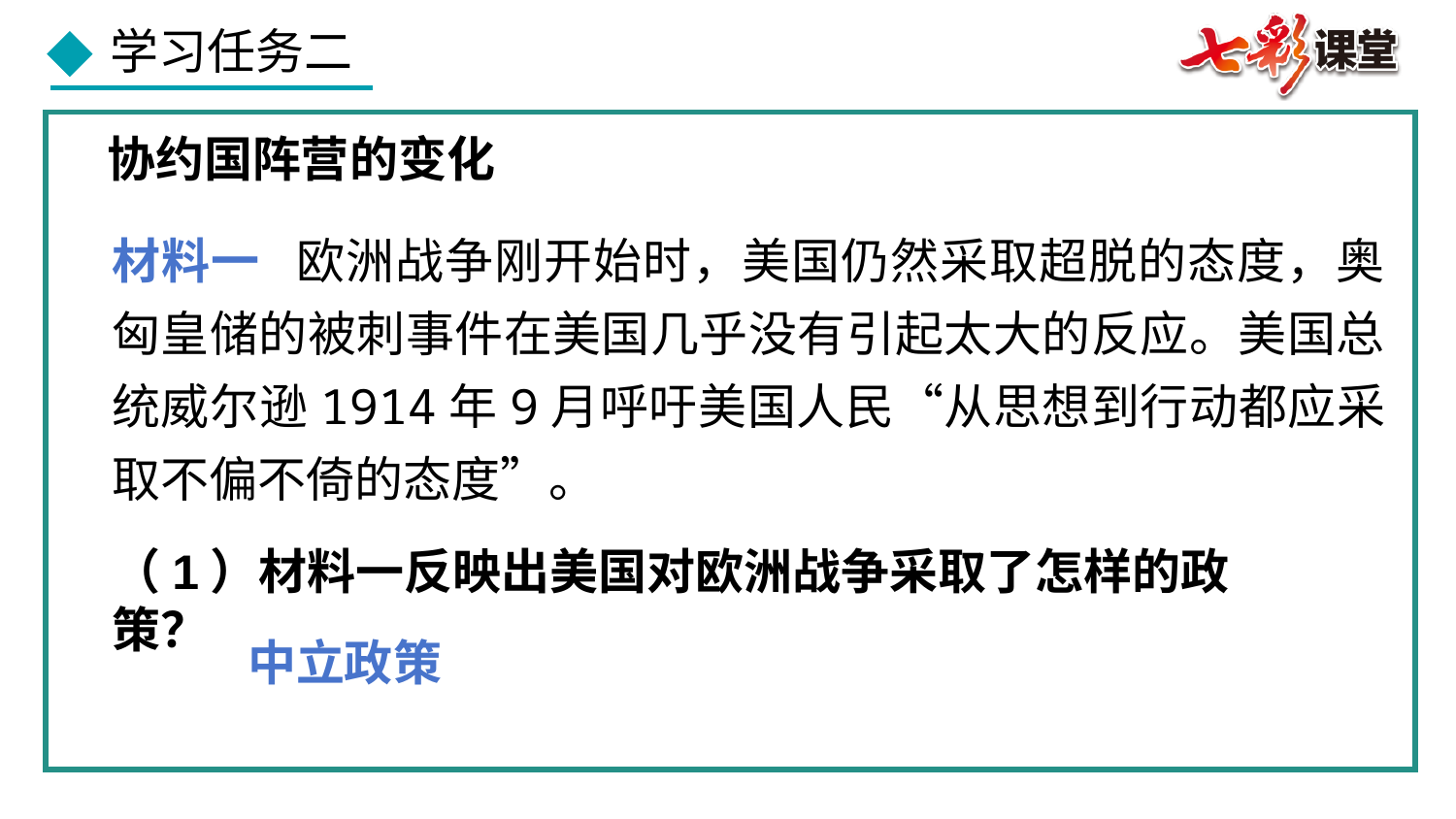

协约国阵营的变化
材料一   欧洲战争刚开始时，美国仍然采取超脱的态度，奥匈皇储的被刺事件在美国几乎没有引起太大的反应。美国总统威尔逊1914年9月呼吁美国人民“从思想到行动都应采取不偏不倚的态度”。
（1）材料一反映出美国对欧洲战争采取了怎样的政策？
中立政策